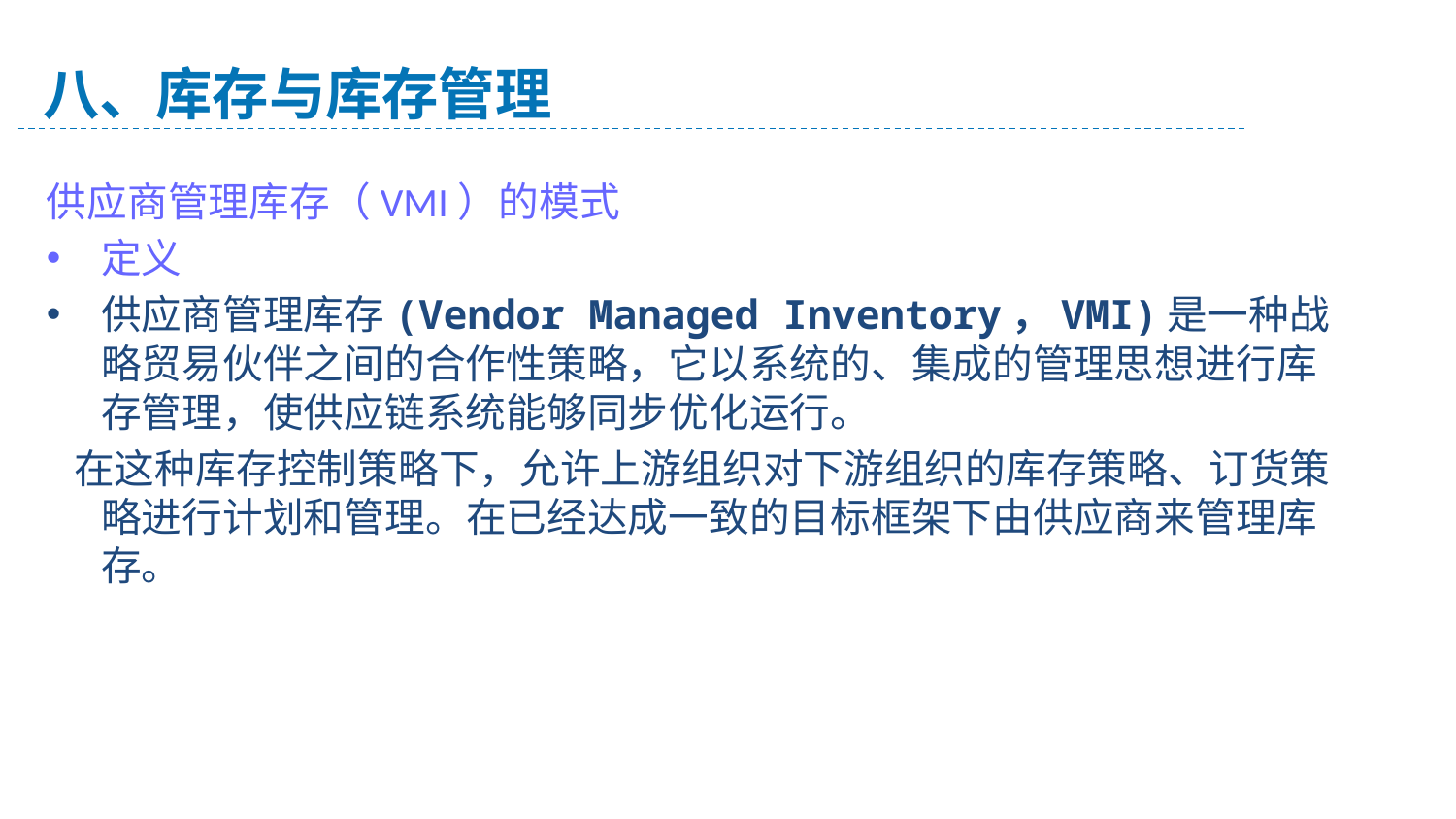

八、库存与库存管理
供应商管理库存（VMI）的模式
定义
供应商管理库存(Vendor Managed Inventory，VMI)是一种战略贸易伙伴之间的合作性策略，它以系统的、集成的管理思想进行库存管理，使供应链系统能够同步优化运行。
  在这种库存控制策略下，允许上游组织对下游组织的库存策略、订货策略进行计划和管理。在已经达成一致的目标框架下由供应商来管理库存。